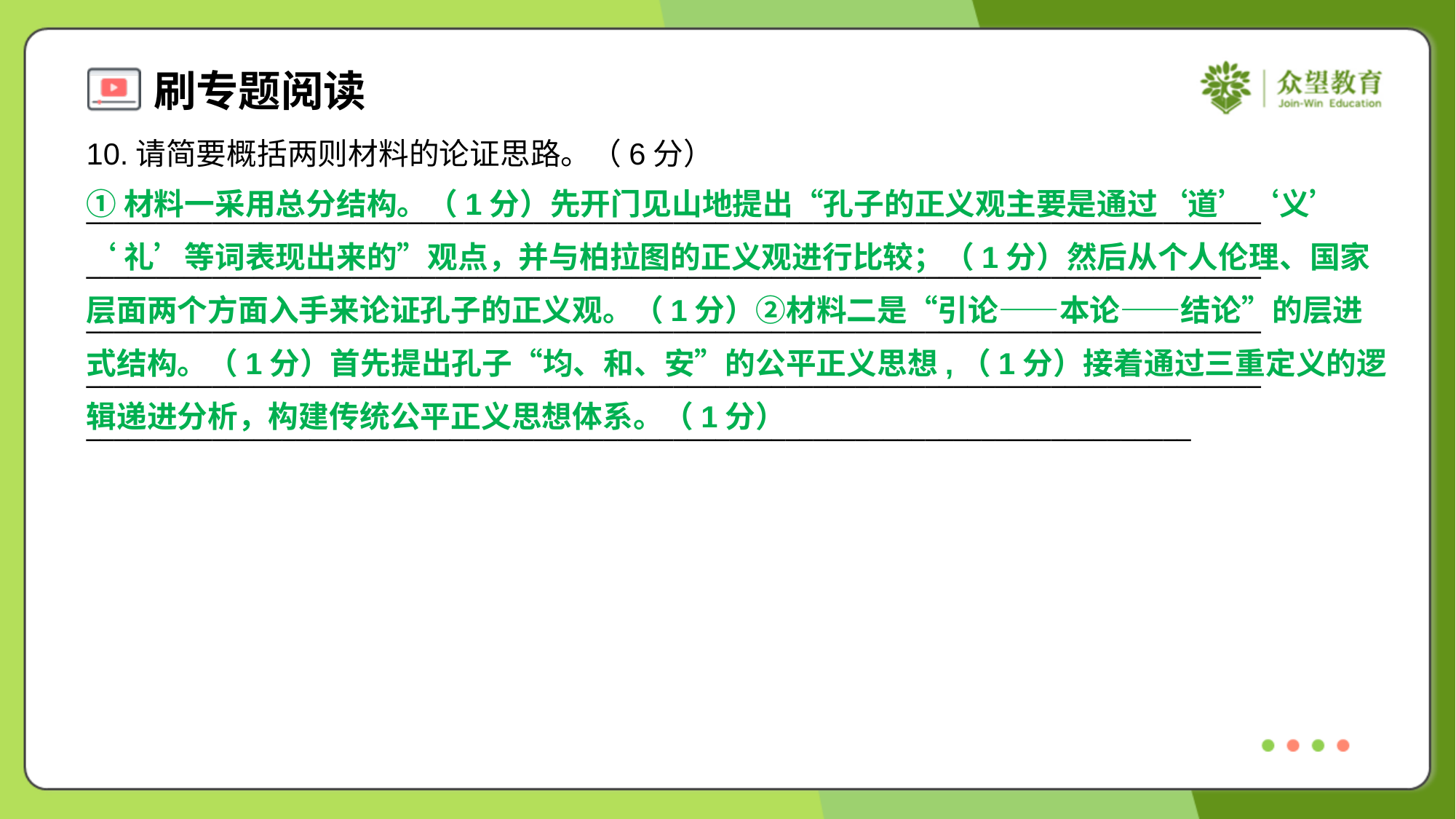

10.请简要概括两则材料的论证思路。（6分）
①材料一采用总分结构。（1分）先开门见山地提出“孔子的正义观主要是通过‘道’‘义’
‘礼’等词表现出来的”观点，并与柏拉图的正义观进行比较；（1分）然后从个人伦理、国家
层面两个方面入手来论证孔子的正义观。（1分）②材料二是“引论——本论——结论”的层进
式结构。（1分）首先提出孔子“均、和、安”的公平正义思想,（1分）接着通过三重定义的逻
辑递进分析，构建传统公平正义思想体系。（1分）
____________________________________________________________________________________
____________________________________________________________________________________
____________________________________________________________________________________
____________________________________________________________________________________
_______________________________________________________________________________